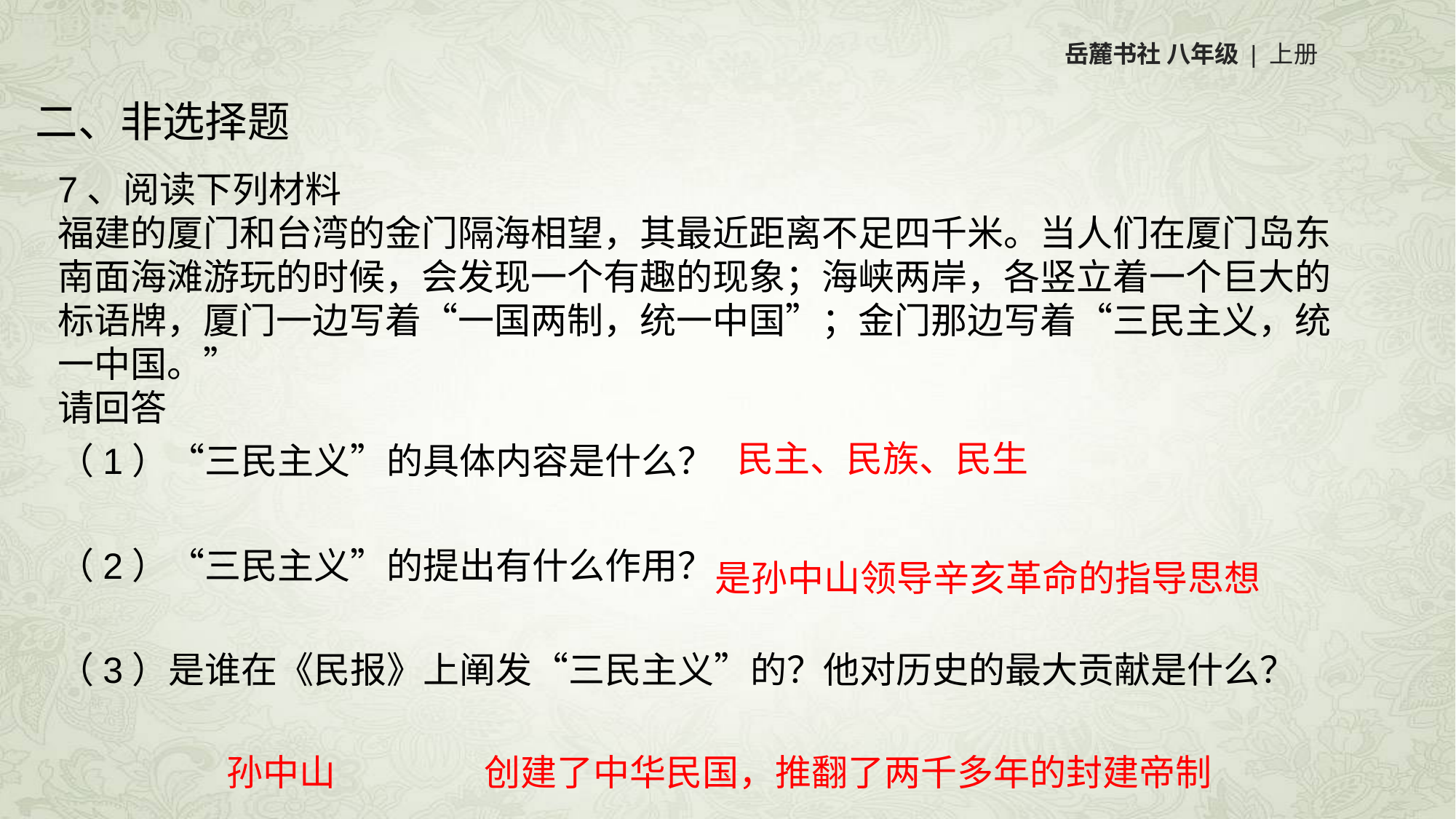

岳麓书社 八年级 | 上册

7、阅读下列材料
福建的厦门和台湾的金门隔海相望，其最近距离不足四千米。当人们在厦门岛东南面海滩游玩的时候，会发现一个有趣的现象；海峡两岸，各竖立着一个巨大的标语牌，厦门一边写着“一国两制，统一中国”；金门那边写着“三民主义，统一中国。”
请回答
（1）“三民主义”的具体内容是什么？

（2）“三民主义”的提出有什么作用？

（3）是谁在《民报》上阐发“三民主义”的？他对历史的最大贡献是什么？

二、非选择题
民主、民族、民生
是孙中山领导辛亥革命的指导思想
创建了中华民国，推翻了两千多年的封建帝制
孙中山